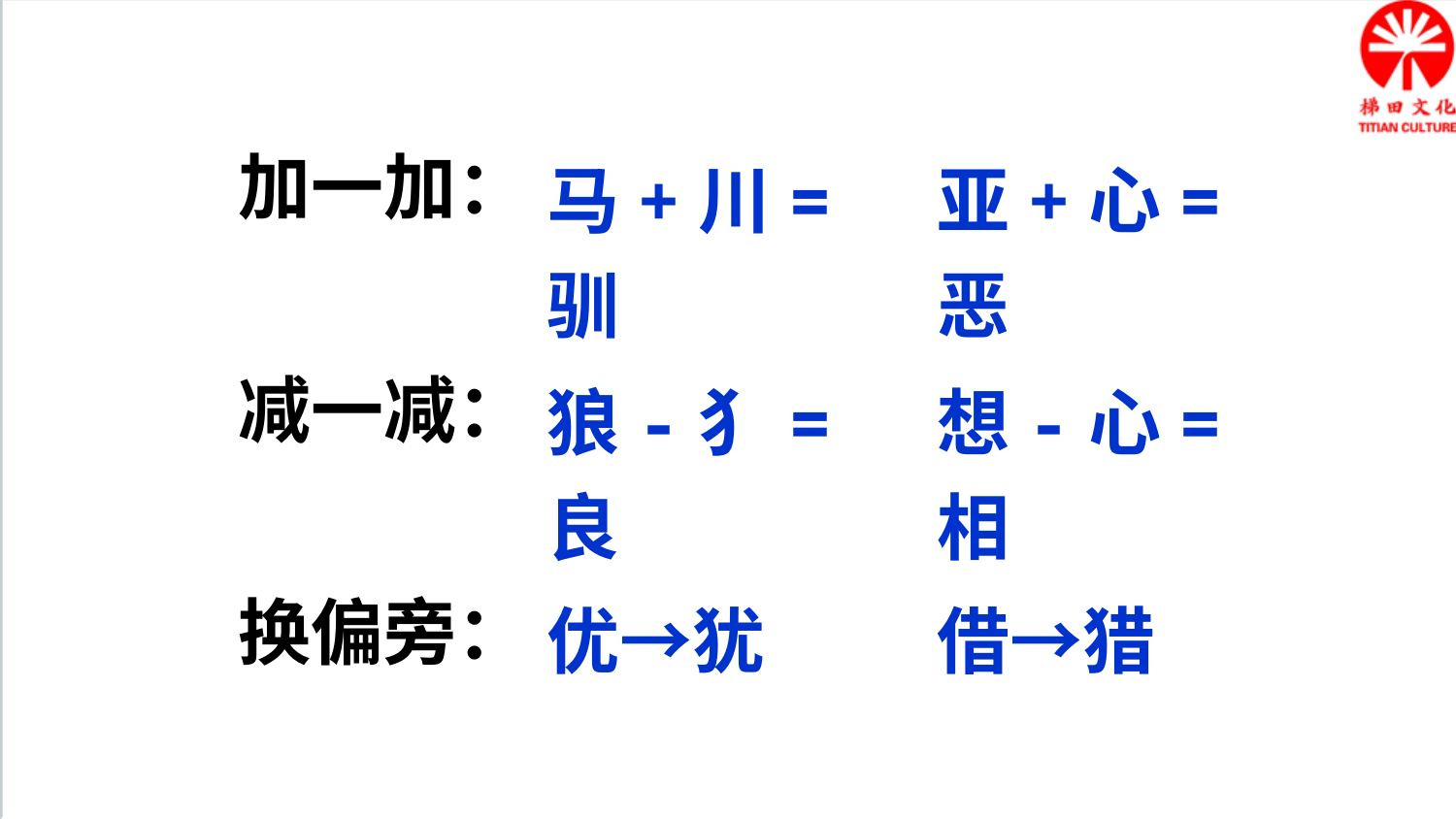

马+川=驯
亚+心=恶
加一加：
狼-犭=良
想-心=相
减一减：
优→犹
借→猎
换偏旁：